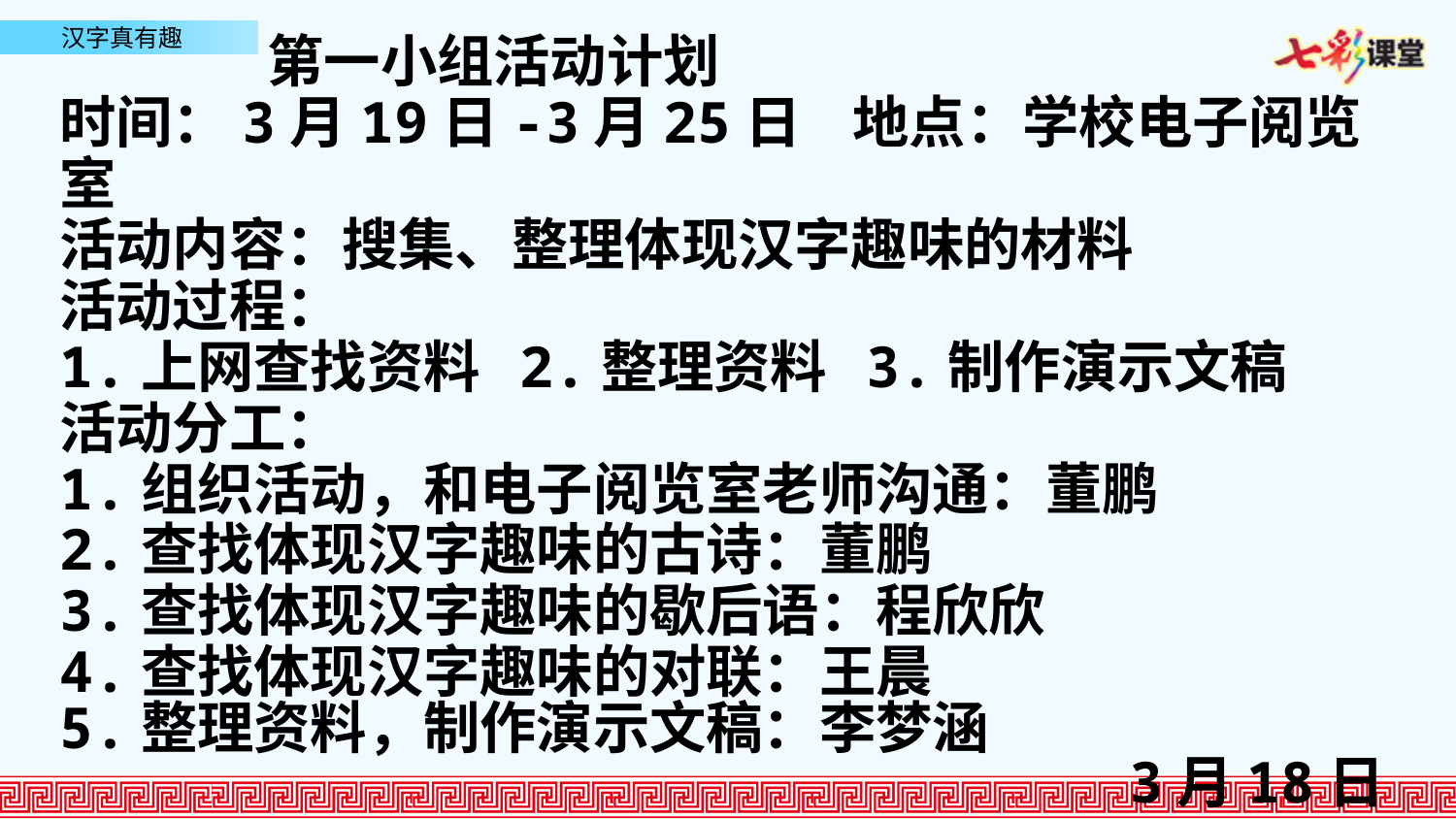

第一小组活动计划
时间：3月19日-3月25日    地点：学校电子阅览室
活动内容：搜集、整理体现汉字趣味的材料
活动过程：
1.上网查找资料  2.整理资料  3.制作演示文稿
活动分工：
1.组织活动，和电子阅览室老师沟通：董鹏
2.查找体现汉字趣味的古诗：董鹏
3.查找体现汉字趣味的歇后语：程欣欣
4.查找体现汉字趣味的对联：王晨
5.整理资料，制作演示文稿：李梦涵
3月18日